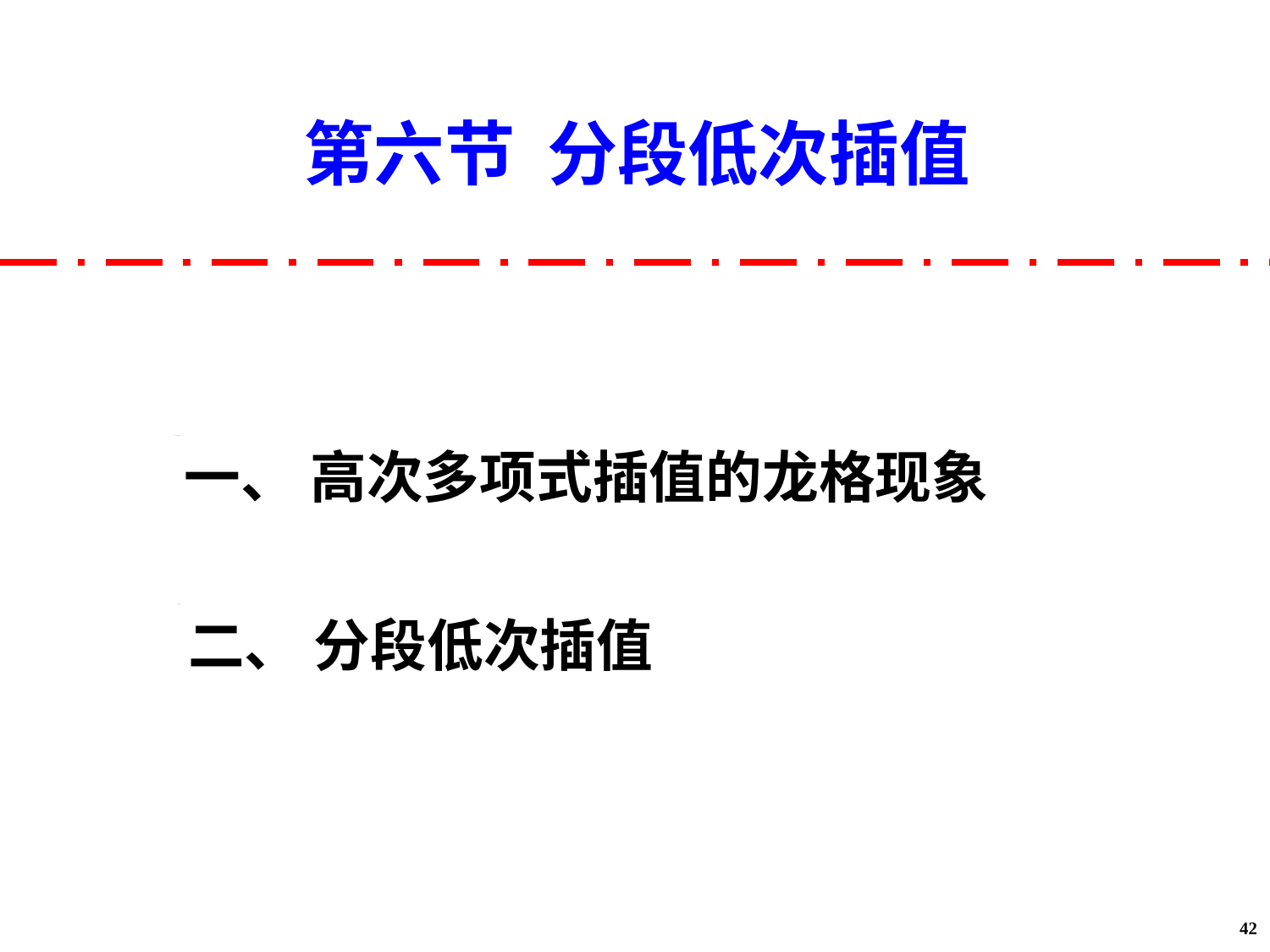

第六节  分段低次插值
一、 高次多项式插值的龙格现象
二、 分段低次插值
42